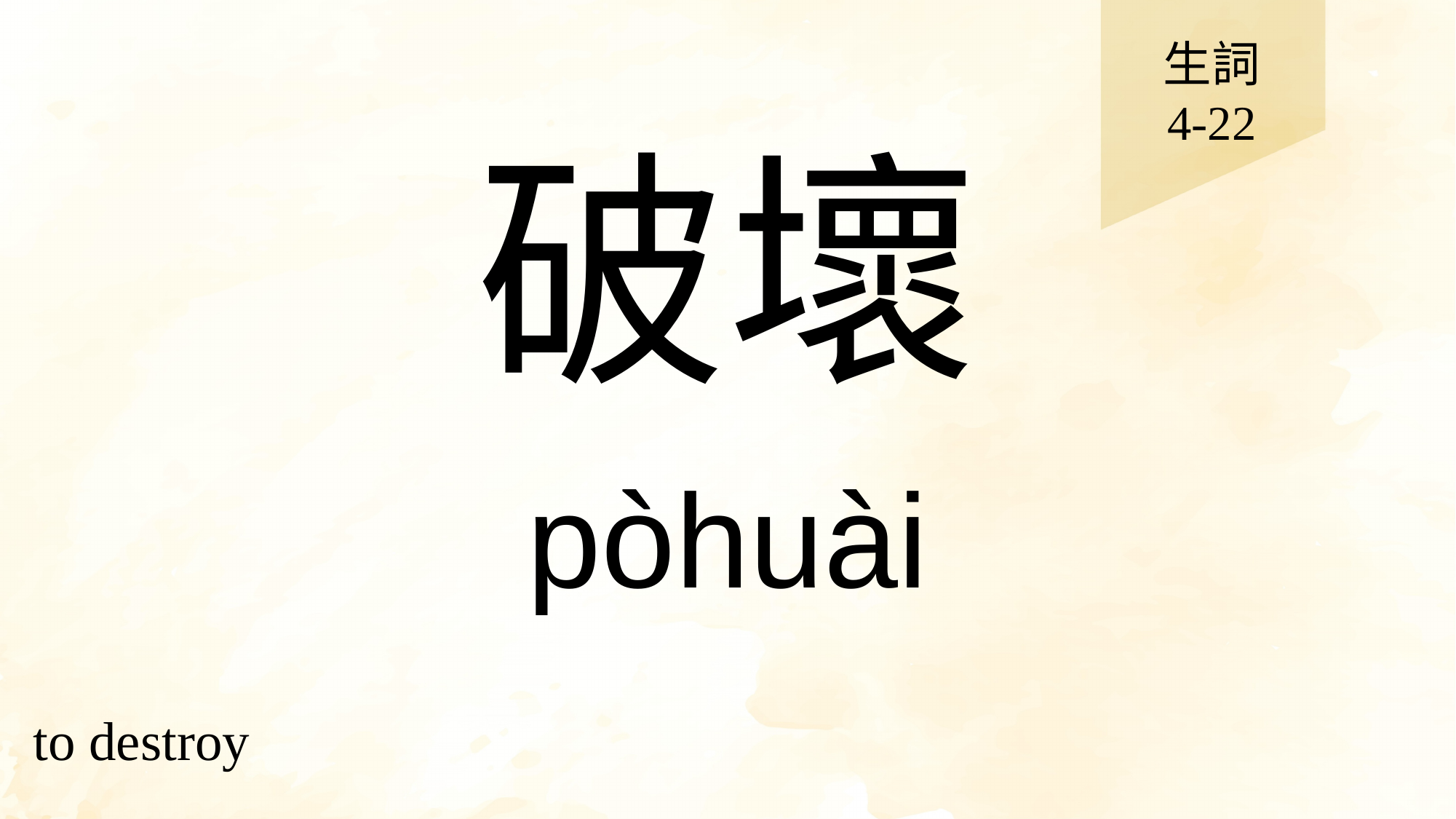

生詞
4-22
# 破壞
pòhuài
to destroy